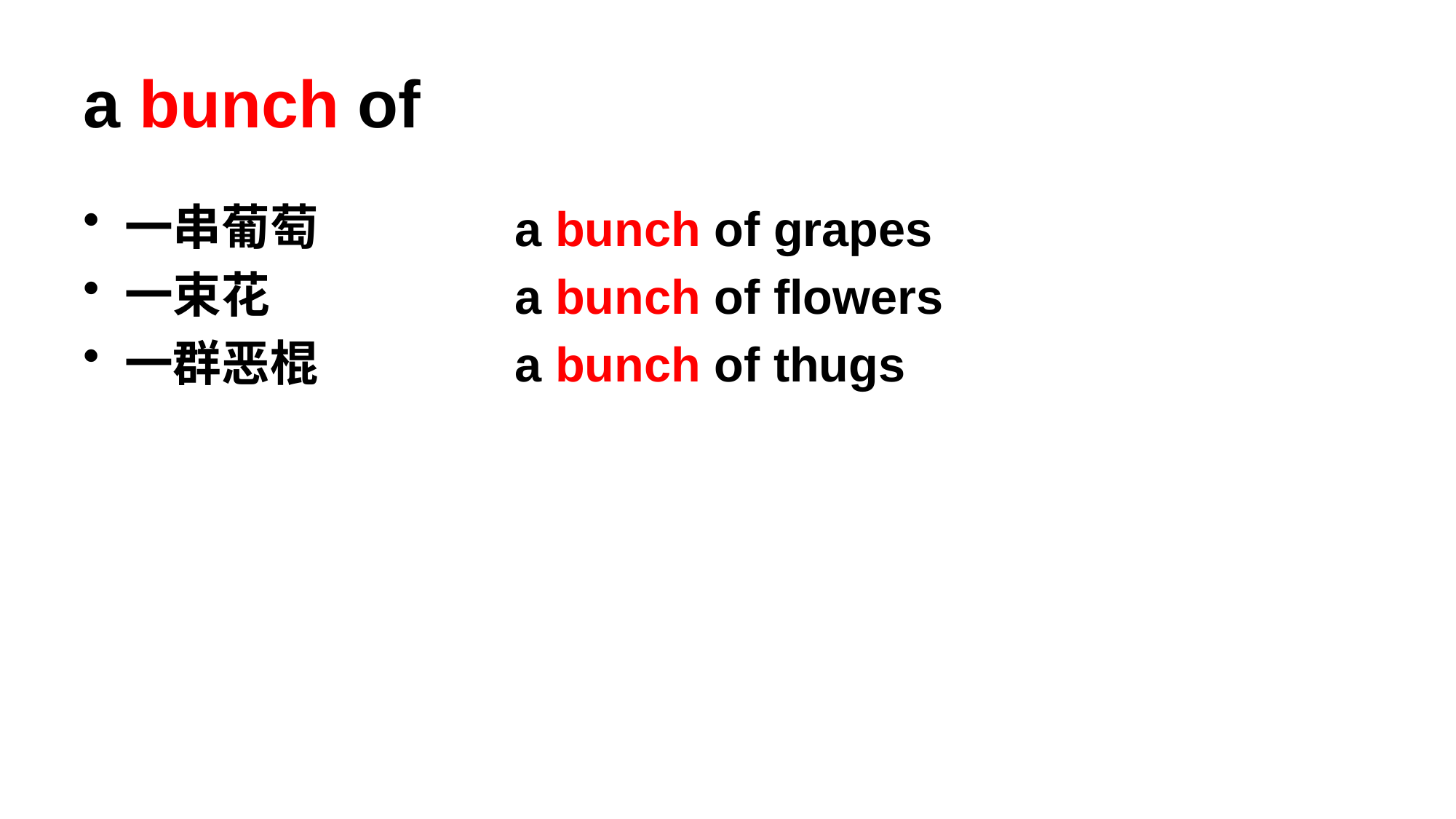

# a bunch of
一串葡萄
一束花
一群恶棍
a bunch of grapes
a bunch of flowers
a bunch of thugs